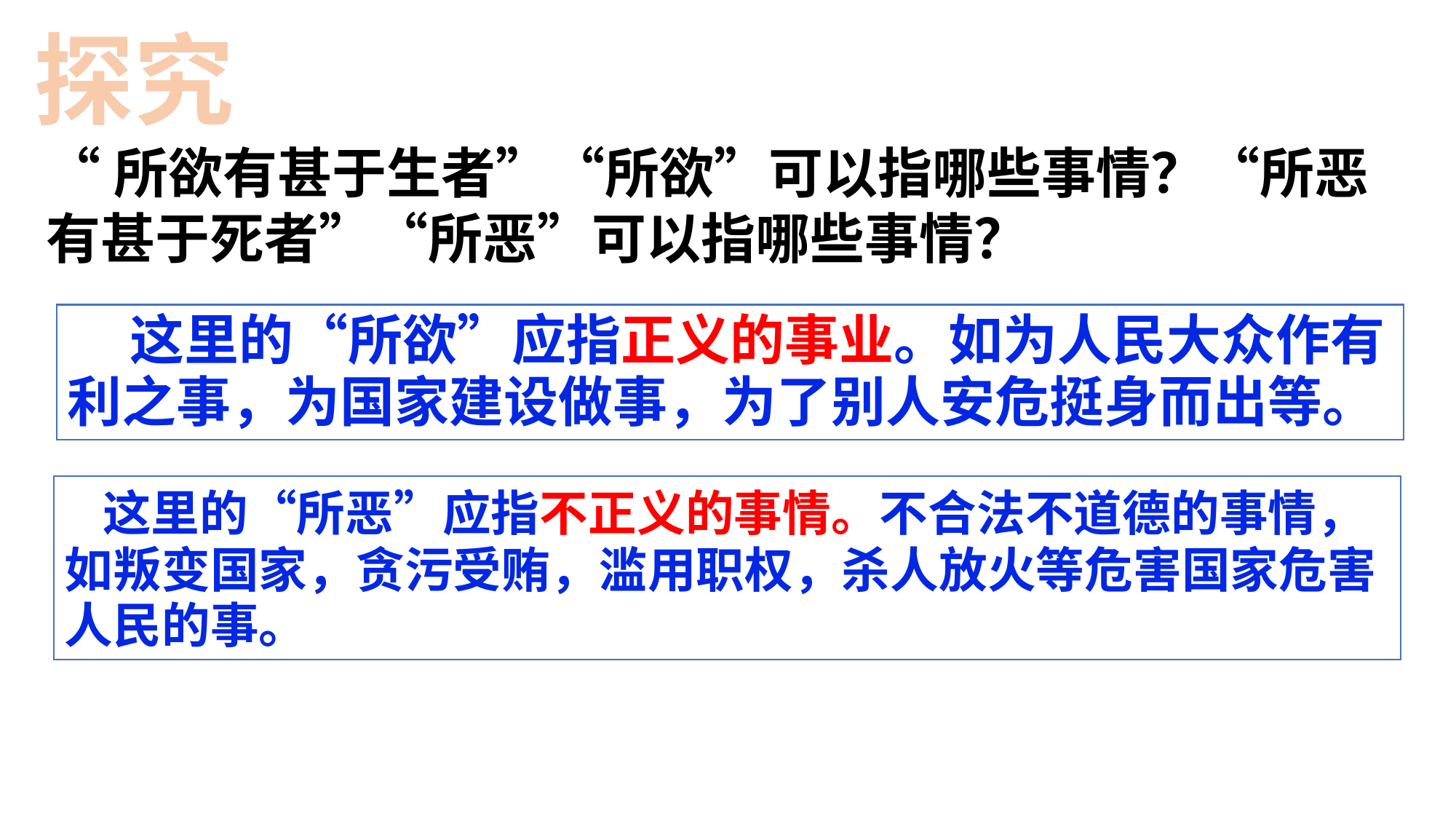

探究
“所欲有甚于生者”“所欲”可以指哪些事情？“所恶有甚于死者”“所恶”可以指哪些事情？
    这里的“所欲”应指正义的事业。如为人民大众作有利之事，为国家建设做事，为了别人安危挺身而出等。

  这里的“所恶”应指不正义的事情。不合法不道德的事情，如叛变国家，贪污受贿，滥用职权，杀人放火等危害国家危害人民的事。